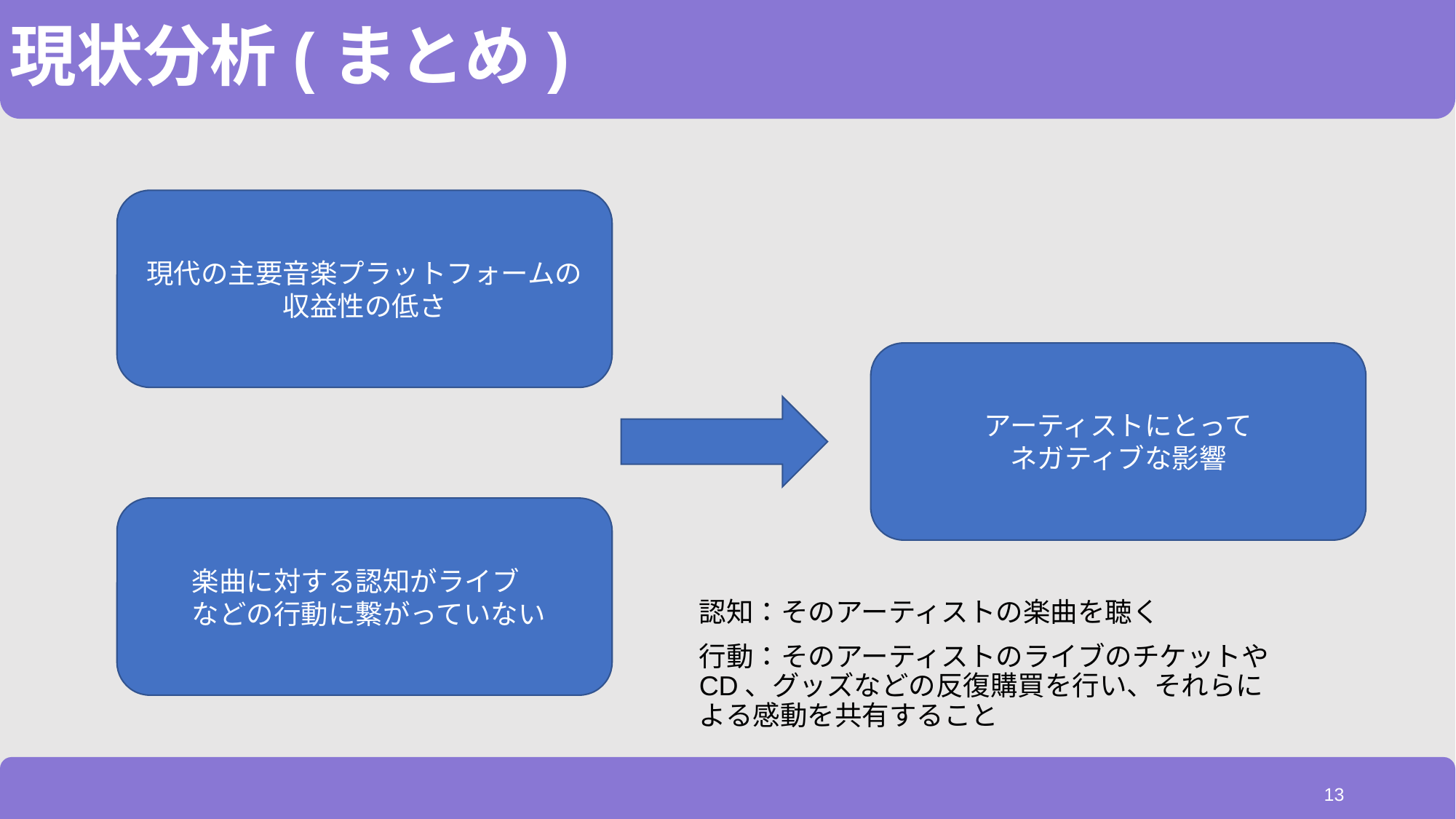

# 現状分析(まとめ)

現代の主要音楽プラットフォームの
収益性の低さ

アーティストにとって
ネガティブな影響

　　楽曲に対する認知がライブ
　　などの行動に繋がっていない

認知：そのアーティストの楽曲を聴く
行動：そのアーティストのライブのチケットやCD、グッズなどの反復購買を行い、それらによる感動を共有すること

13